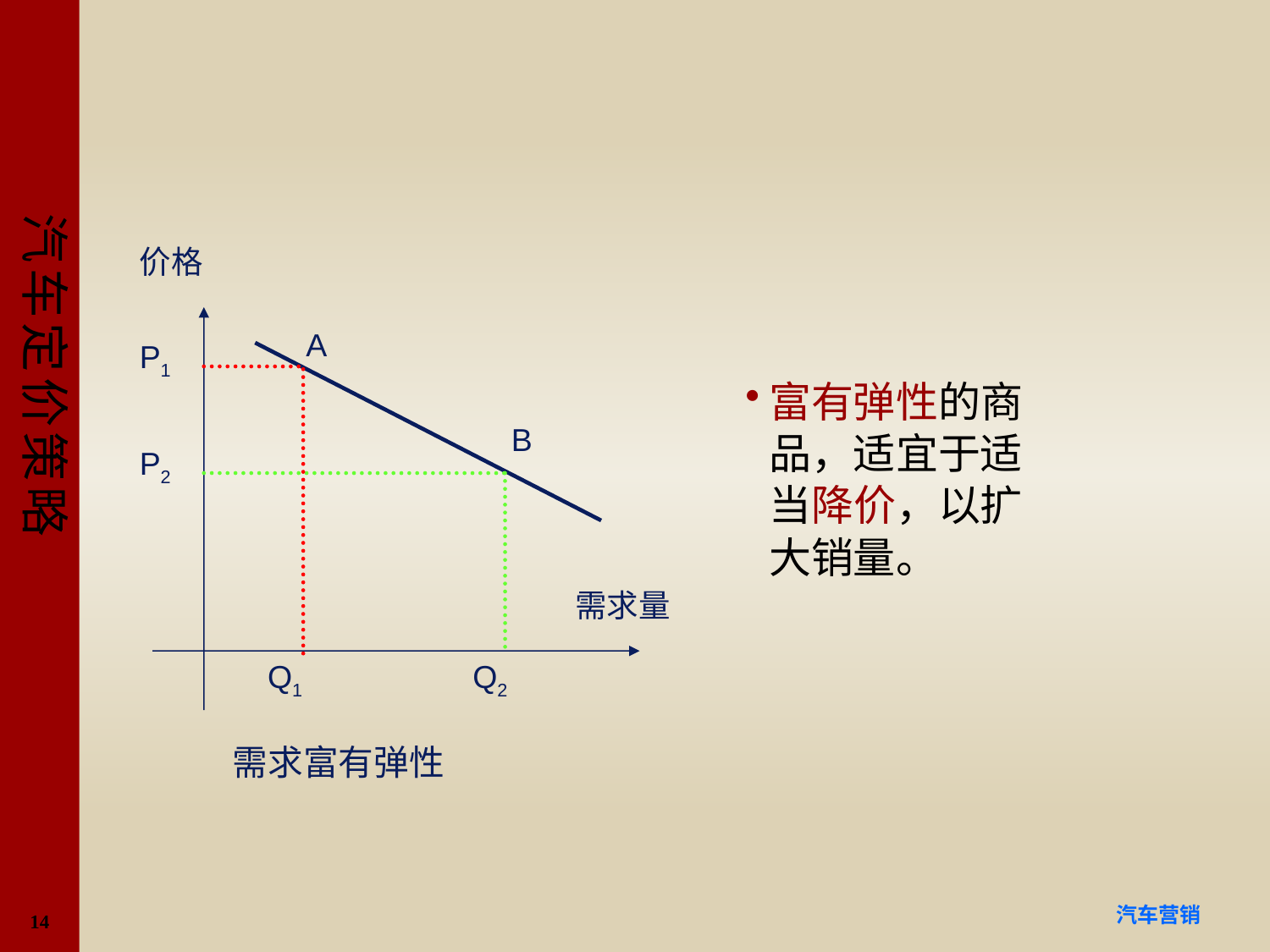

#
价格

A
P1

B
P2

需求量

Q1
Q2
需求富有弹性
富有弹性的商品，适宜于适当降价，以扩大销量。
14